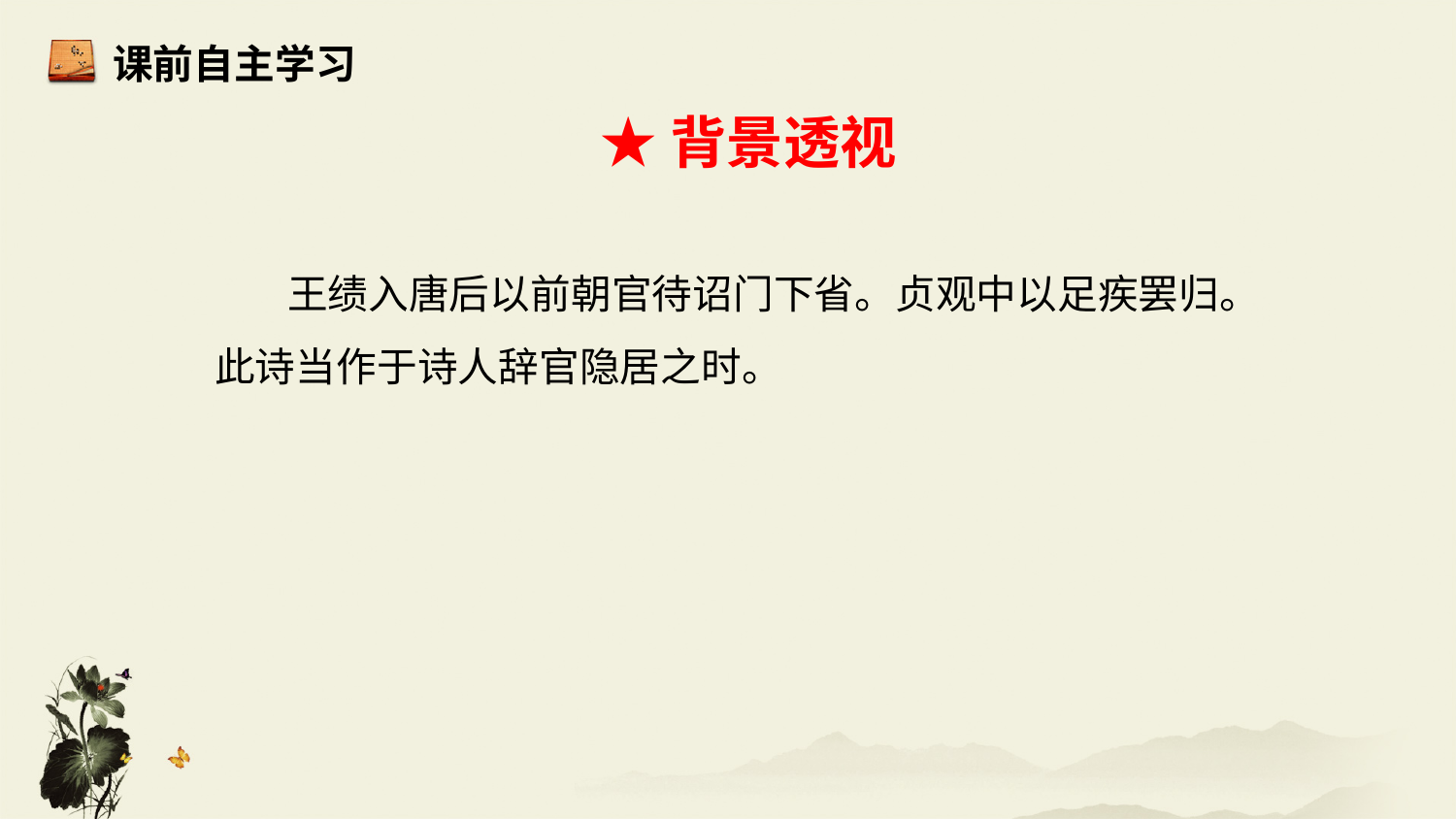

课前自主学习
★背景透视
       王绩入唐后以前朝官待诏门下省。贞观中以足疾罢归。此诗当作于诗人辞官隐居之时。